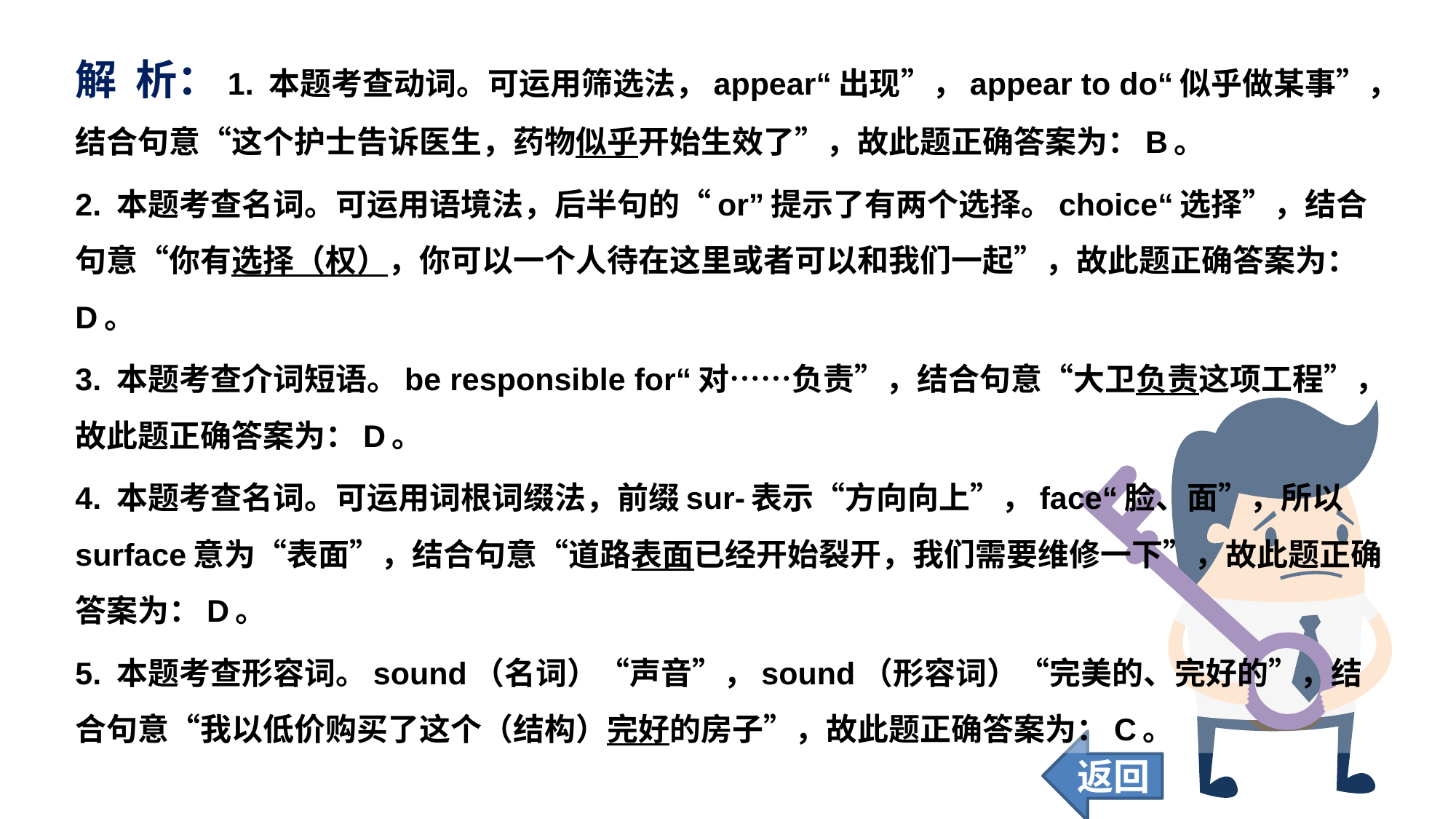

解  析：1. 本题考查动词。可运用筛选法，appear“出现”，appear to do“似乎做某事”，结合句意“这个护士告诉医生，药物似乎开始生效了”，故此题正确答案为：B。
2. 本题考查名词。可运用语境法，后半句的“or”提示了有两个选择。choice“选择”，结合句意“你有选择（权），你可以一个人待在这里或者可以和我们一起”，故此题正确答案为：D。
3. 本题考查介词短语。be responsible for“对……负责”，结合句意“大卫负责这项工程”，故此题正确答案为：D。
4. 本题考查名词。可运用词根词缀法，前缀sur-表示“方向向上”，face“脸、面”，所以surface意为“表面”，结合句意“道路表面已经开始裂开，我们需要维修一下”，故此题正确答案为：D。
5. 本题考查形容词。sound（名词）“声音”，sound（形容词）“完美的、完好的”，结合句意“我以低价购买了这个（结构）完好的房子”，故此题正确答案为：C。

返回
20